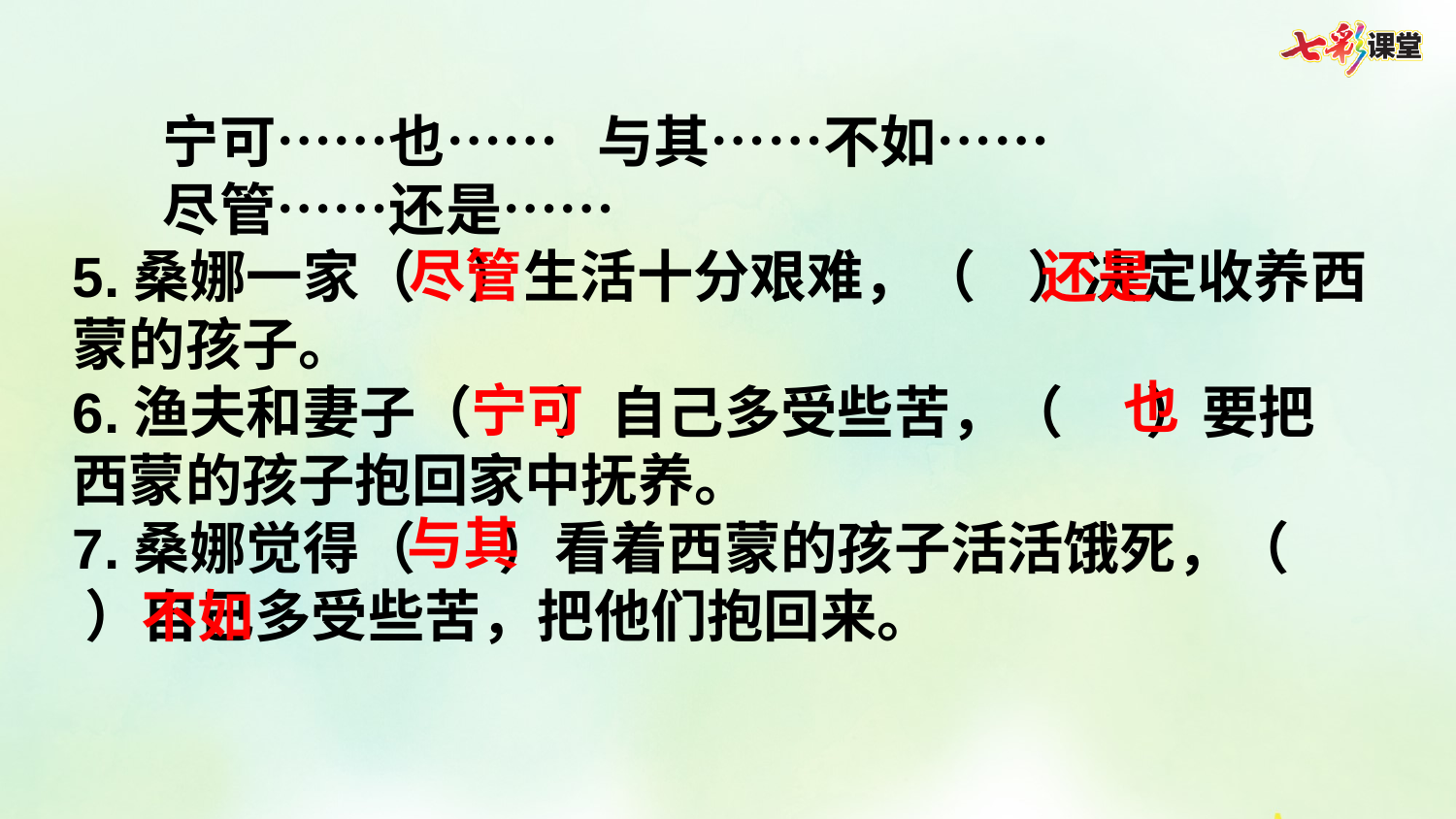

宁可……也……   与其……不如……
      尽管……还是……
5.桑娜一家（    ）生活十分艰难，（    ）决定收养西蒙的孩子。
6.渔夫和妻子（　  ）自己多受些苦，（　  ）要把西蒙的孩子抱回家中抚养。
7.桑娜觉得（　  ）看着西蒙的孩子活活饿死，（     ）自己多受些苦，把他们抱回来。
尽管
还是
也
宁可
与其
不如